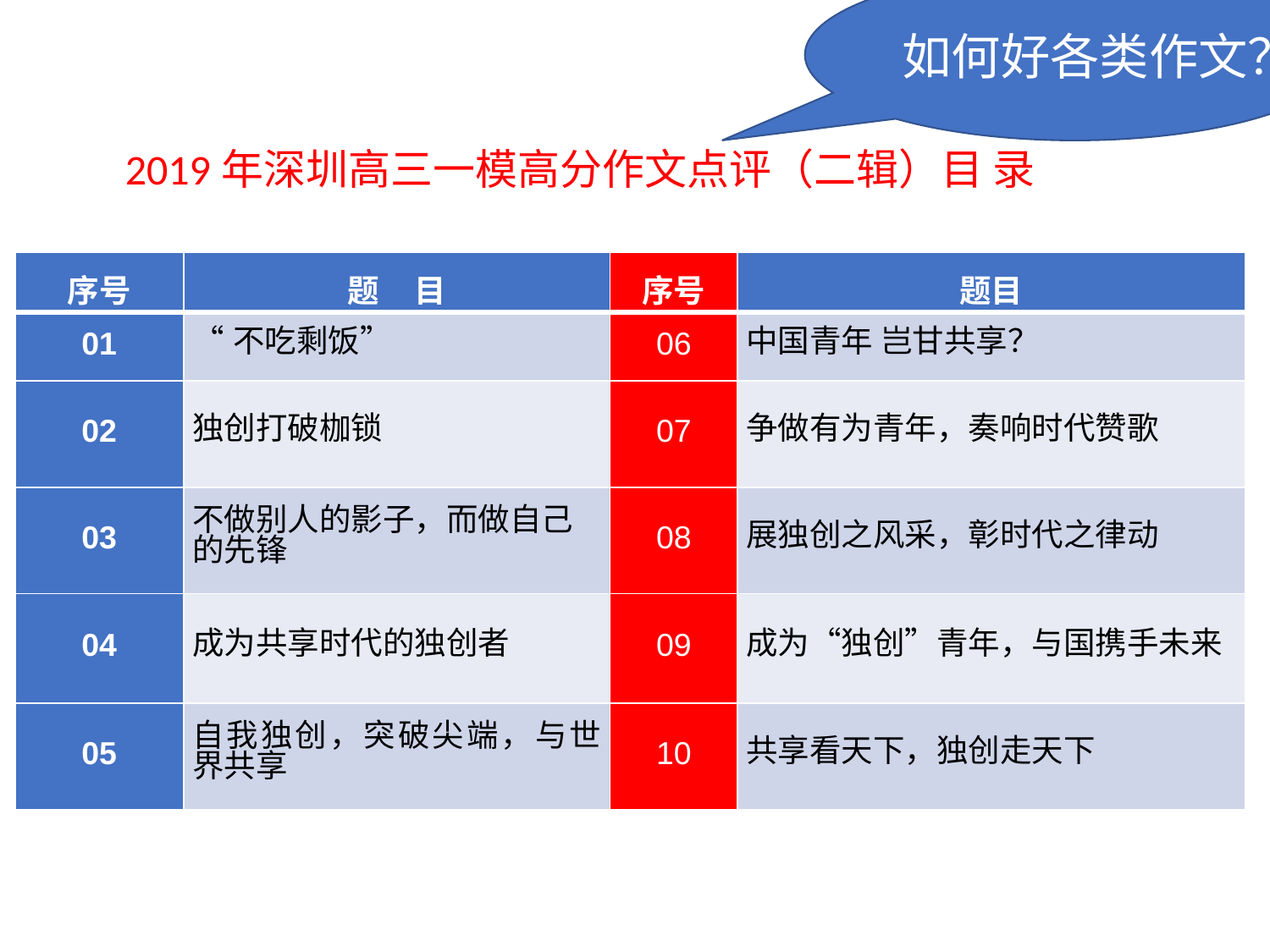

如何好各类作文？
2019年深圳高三一模高分作文点评（二辑）目 录
| 序号 | 题 目 | 序号 | 题目 |
| --- | --- | --- | --- |
| 01 | “不吃剩饭” | 06 | 中国青年 岂甘共享？ |
| 02 | 独创打破枷锁 | 07 | 争做有为青年，奏响时代赞歌 |
| 03 | 不做别人的影子，而做自己的先锋 | 08 | 展独创之风采，彰时代之律动 |
| 04 | 成为共享时代的独创者 | 09 | 成为“独创”青年，与国携手未来 |
| 05 | 自我独创，突破尖端，与世界共享 | 10 | 共享看天下，独创走天下 |